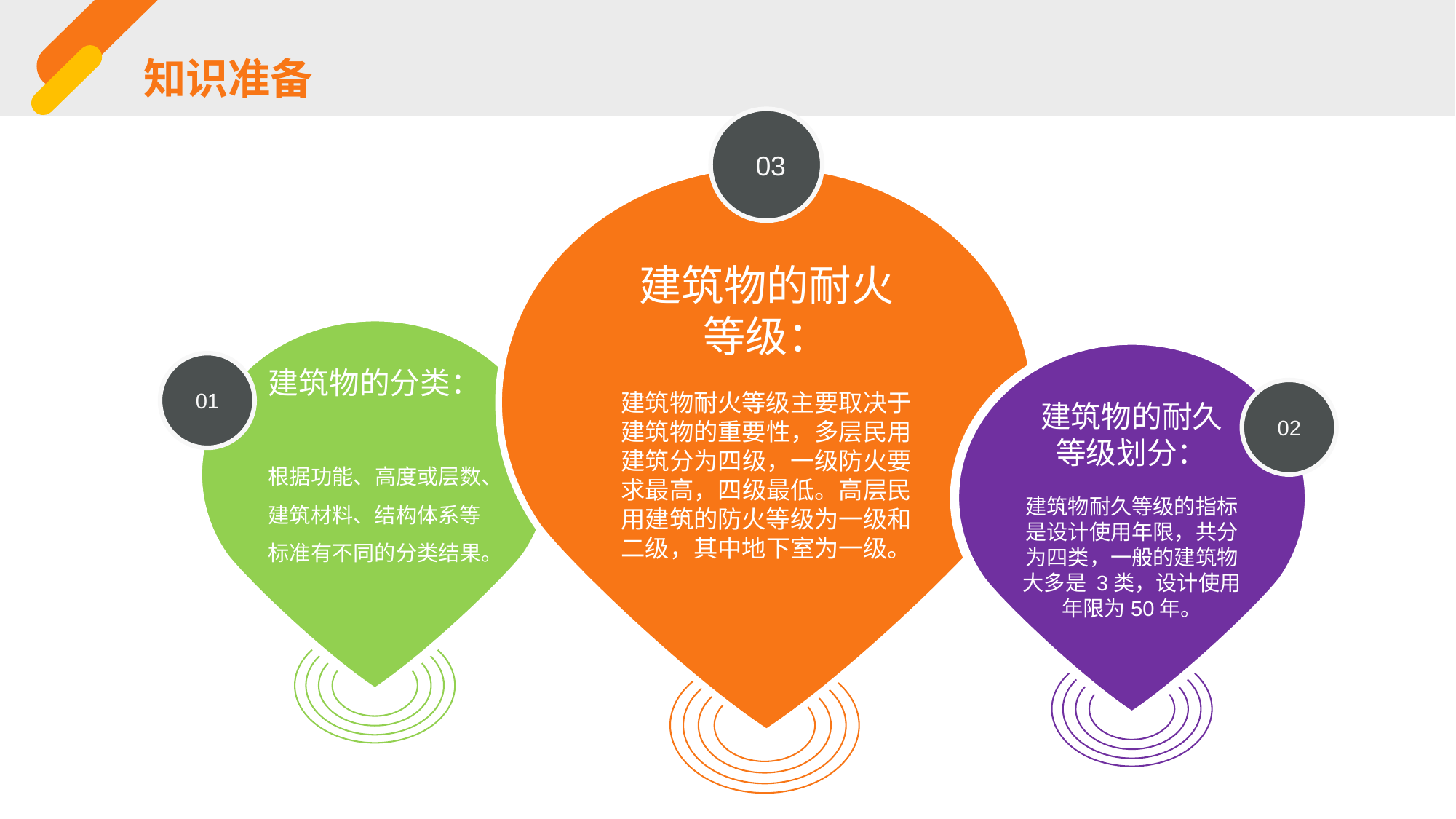

知识准备

03

建筑物的耐火等级：
建筑物耐火等级主要取决于建筑物的重要性，多层民用建筑分为四级，一级防火要求最高，四级最低。高层民用建筑的防火等级为一级和二级，其中地下室为一级。

建筑物的分类：
01
根据功能、高度或层数、建筑材料、结构体系等标准有不同的分类结果。

建筑物的耐久等级划分：
02
建筑物耐久等级的指标是设计使用年限，共分为四类，一般的建筑物大多是 3类，设计使用年限为50年。